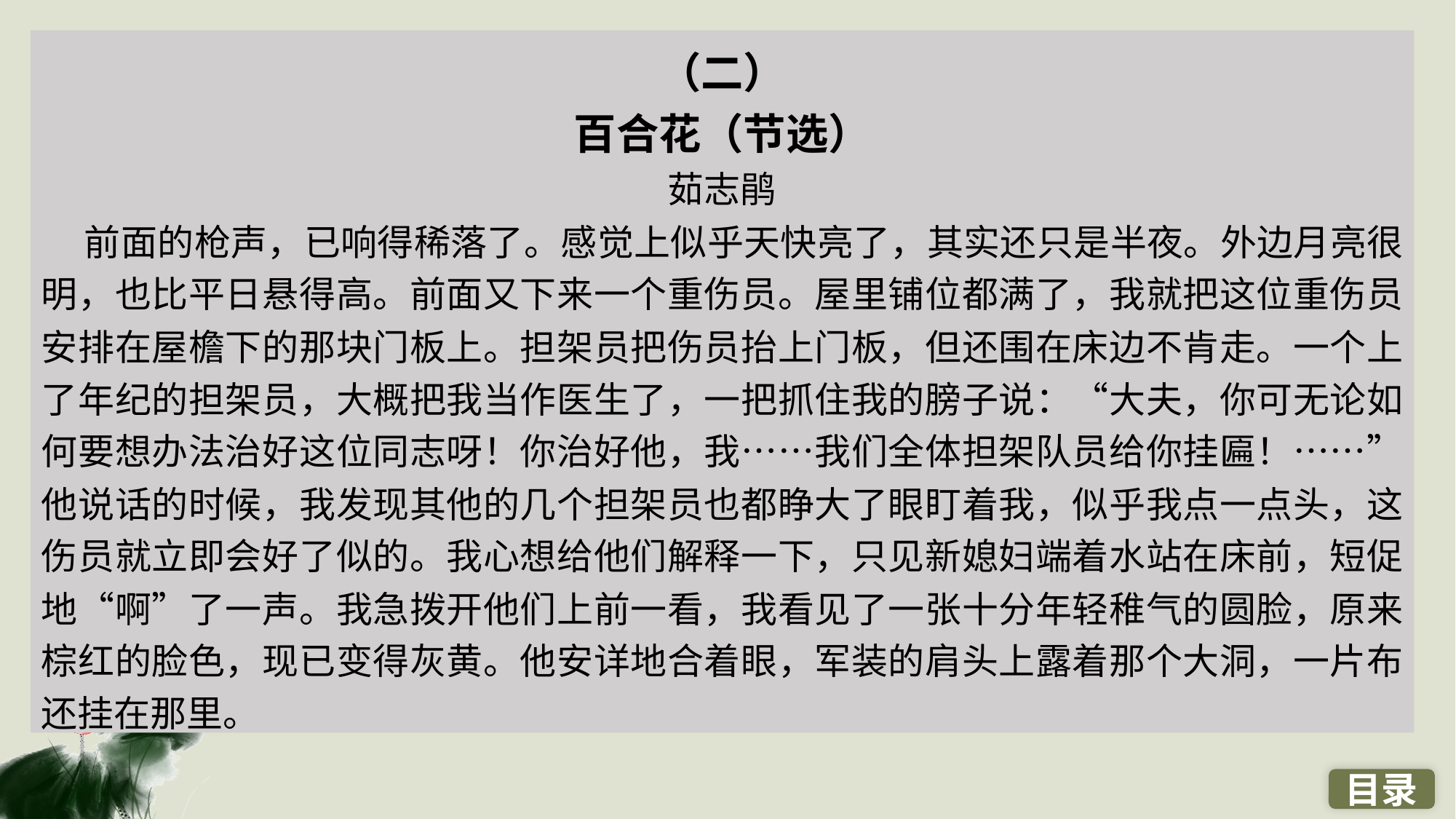

（二）
百合花（节选）
茹志鹃
    前面的枪声，已响得稀落了。感觉上似乎天快亮了，其实还只是半夜。外边月亮很明，也比平日悬得高。前面又下来一个重伤员。屋里铺位都满了，我就把这位重伤员安排在屋檐下的那块门板上。担架员把伤员抬上门板，但还围在床边不肯走。一个上了年纪的担架员，大概把我当作医生了，一把抓住我的膀子说：“大夫，你可无论如何要想办法治好这位同志呀！你治好他，我……我们全体担架队员给你挂匾！……”他说话的时候，我发现其他的几个担架员也都睁大了眼盯着我，似乎我点一点头，这伤员就立即会好了似的。我心想给他们解释一下，只见新媳妇端着水站在床前，短促地“啊”了一声。我急拨开他们上前一看，我看见了一张十分年轻稚气的圆脸，原来棕红的脸色，现已变得灰黄。他安详地合着眼，军装的肩头上露着那个大洞，一片布还挂在那里。